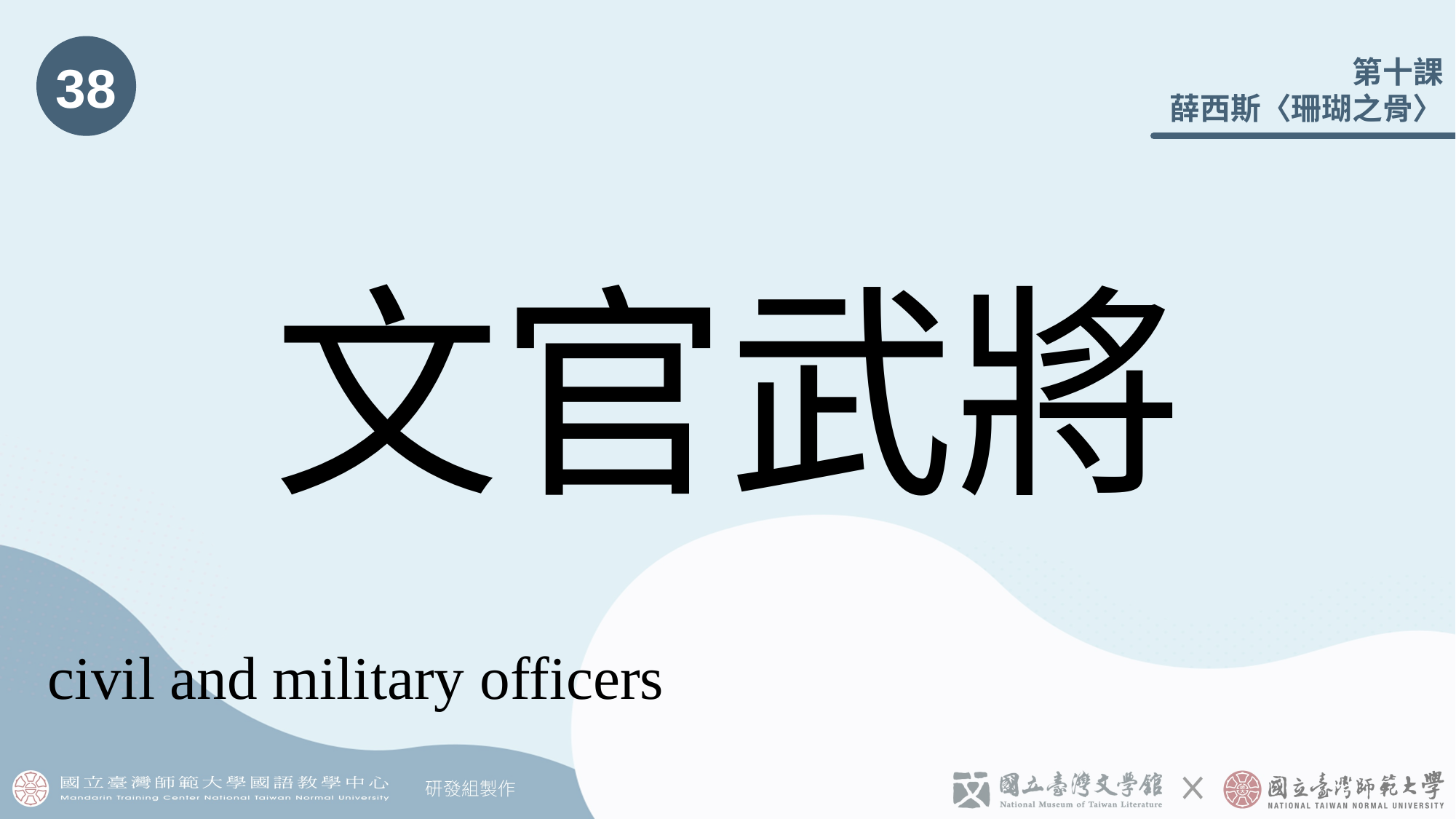

38
# 文官武將󠇡
civil and military officers